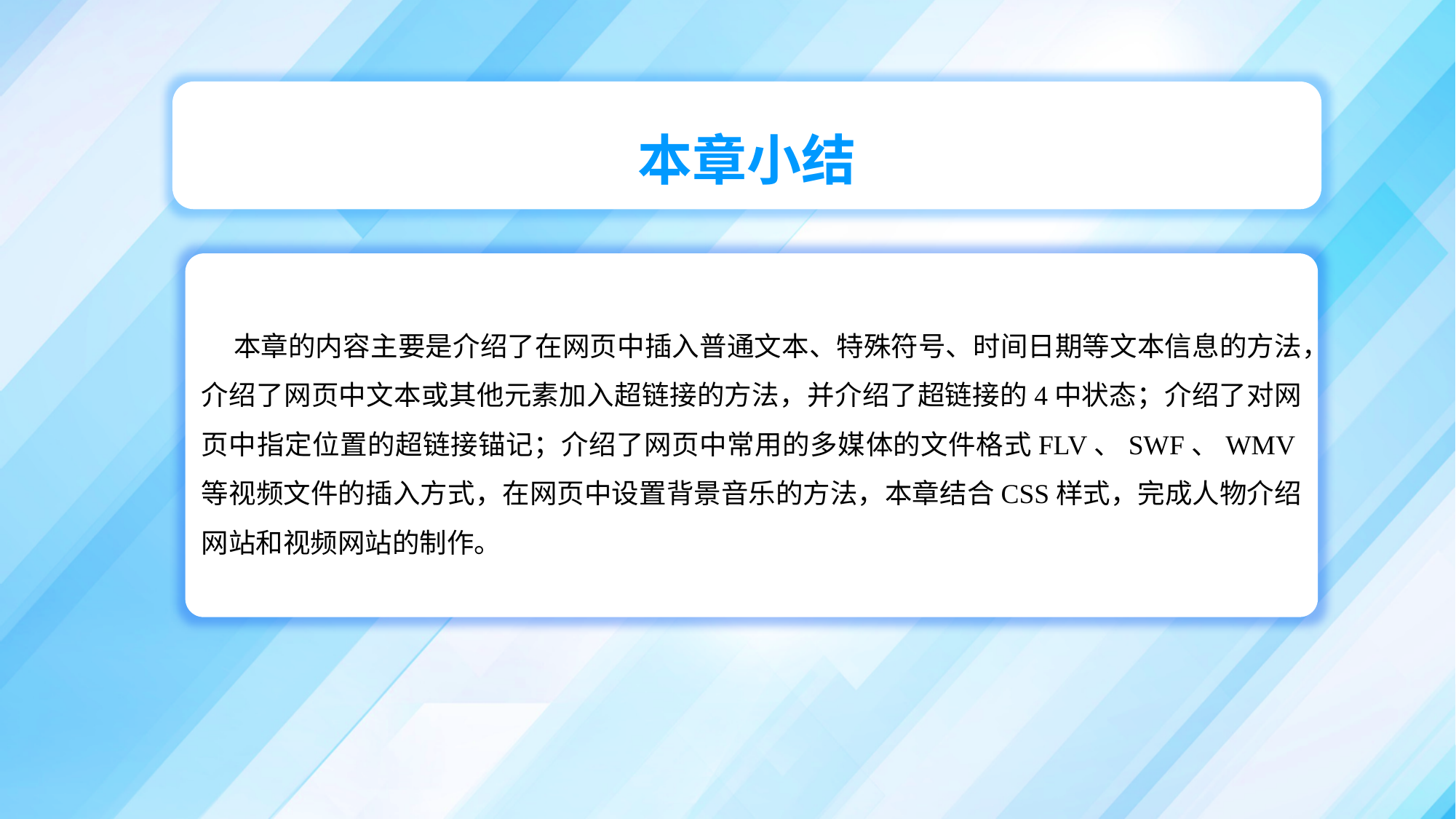

本章的内容主要是介绍了在网页中插入普通文本、特殊符号、时间日期等文本信息的方法，介绍了网页中文本或其他元素加入超链接的方法，并介绍了超链接的4中状态；介绍了对网页中指定位置的超链接锚记；介绍了网页中常用的多媒体的文件格式FLV、SWF、WMV等视频文件的插入方式，在网页中设置背景音乐的方法，本章结合CSS样式，完成人物介绍网站和视频网站的制作。